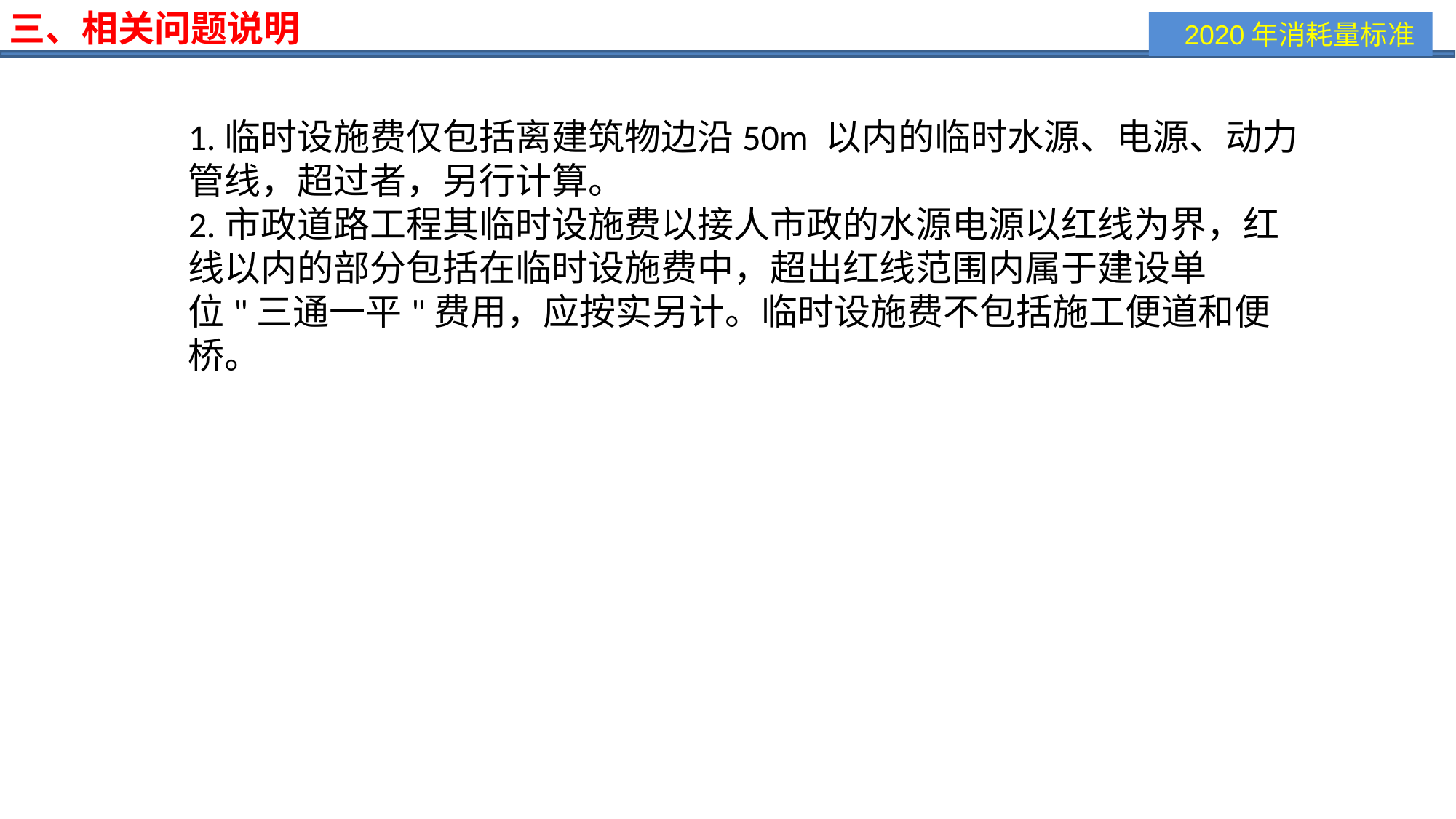

三、相关问题说明
1.临时设施费仅包括离建筑物边沿50m 以内的临时水源、电源、动力管线，超过者，另行计算。
2.市政道路工程其临时设施费以接人市政的水源电源以红线为界，红线以内的部分包括在临时设施费中，超出红线范围内属于建设单位"三通一平"费用，应按实另计。临时设施费不包括施工便道和便桥。